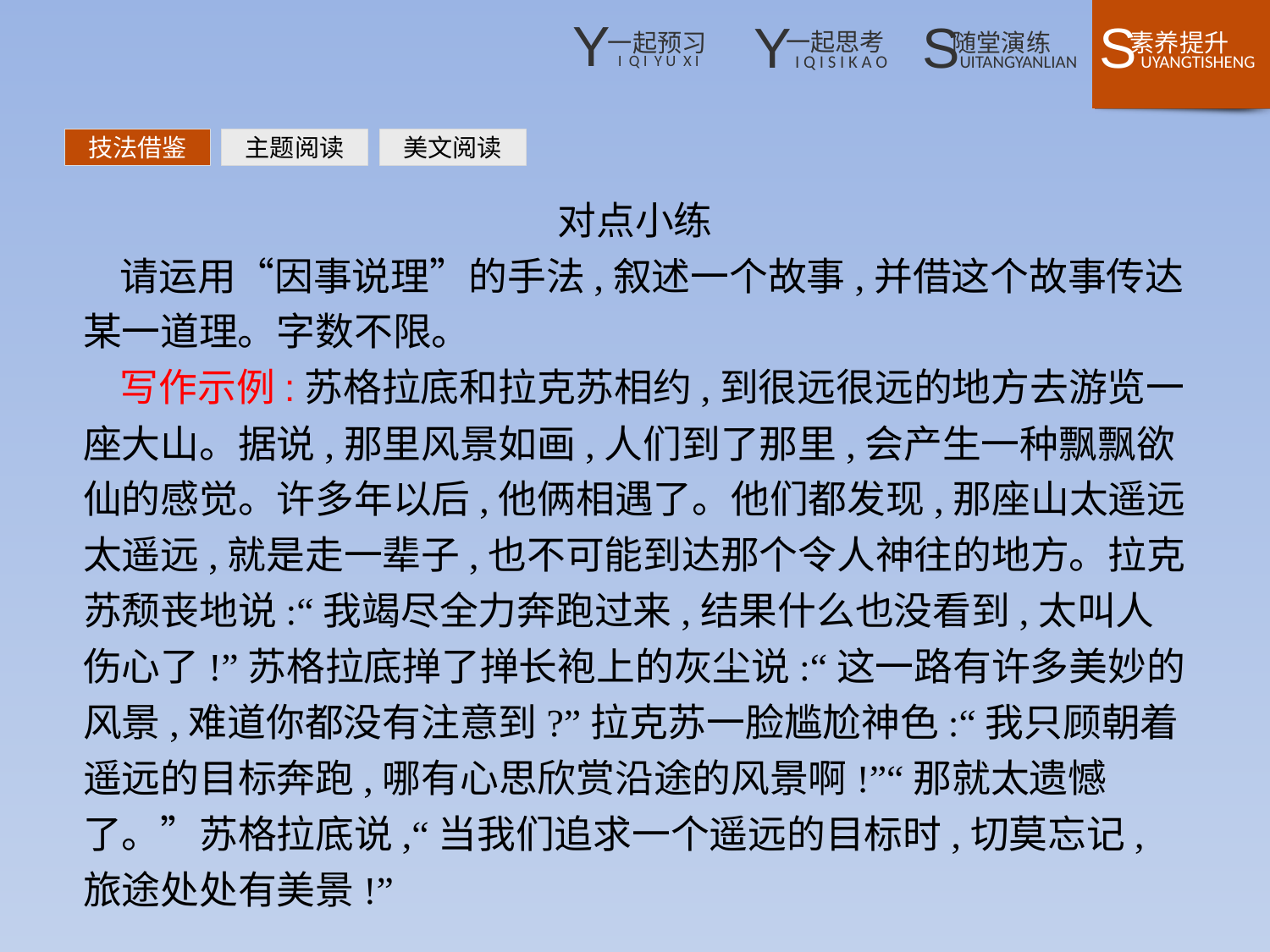

技法借鉴
主题阅读
美文阅读
对点小练
请运用“因事说理”的手法,叙述一个故事,并借这个故事传达某一道理。字数不限。
写作示例:苏格拉底和拉克苏相约,到很远很远的地方去游览一座大山。据说,那里风景如画,人们到了那里,会产生一种飘飘欲仙的感觉。许多年以后,他俩相遇了。他们都发现,那座山太遥远太遥远,就是走一辈子,也不可能到达那个令人神往的地方。拉克苏颓丧地说:“我竭尽全力奔跑过来,结果什么也没看到,太叫人伤心了!”苏格拉底掸了掸长袍上的灰尘说:“这一路有许多美妙的风景,难道你都没有注意到?”拉克苏一脸尴尬神色:“我只顾朝着遥远的目标奔跑,哪有心思欣赏沿途的风景啊!”“那就太遗憾了。”苏格拉底说,“当我们追求一个遥远的目标时,切莫忘记,旅途处处有美景!”